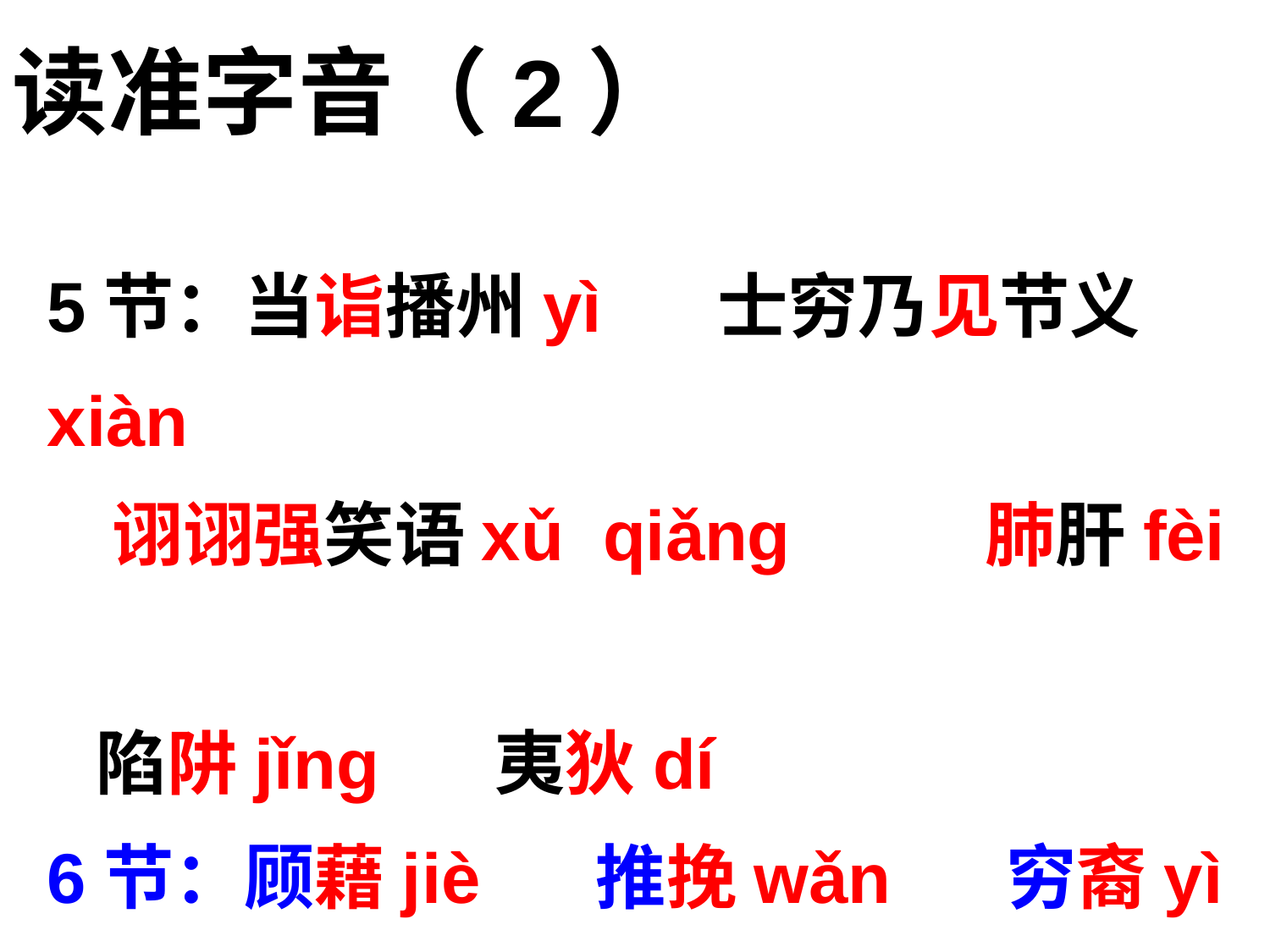

读准字音（2）
5节：当诣播州yì     士穷乃见节义xiàn
   诩诩强笑语xǔ  qiǎng         肺肝fèi
  陷阱jǐng     夷狄dí
6节：顾藉jiè     推挽wǎn     穷裔yì
7节：裴行立péi      涿人zhuō      庶几
  shù  jī            8节：嗣人sì